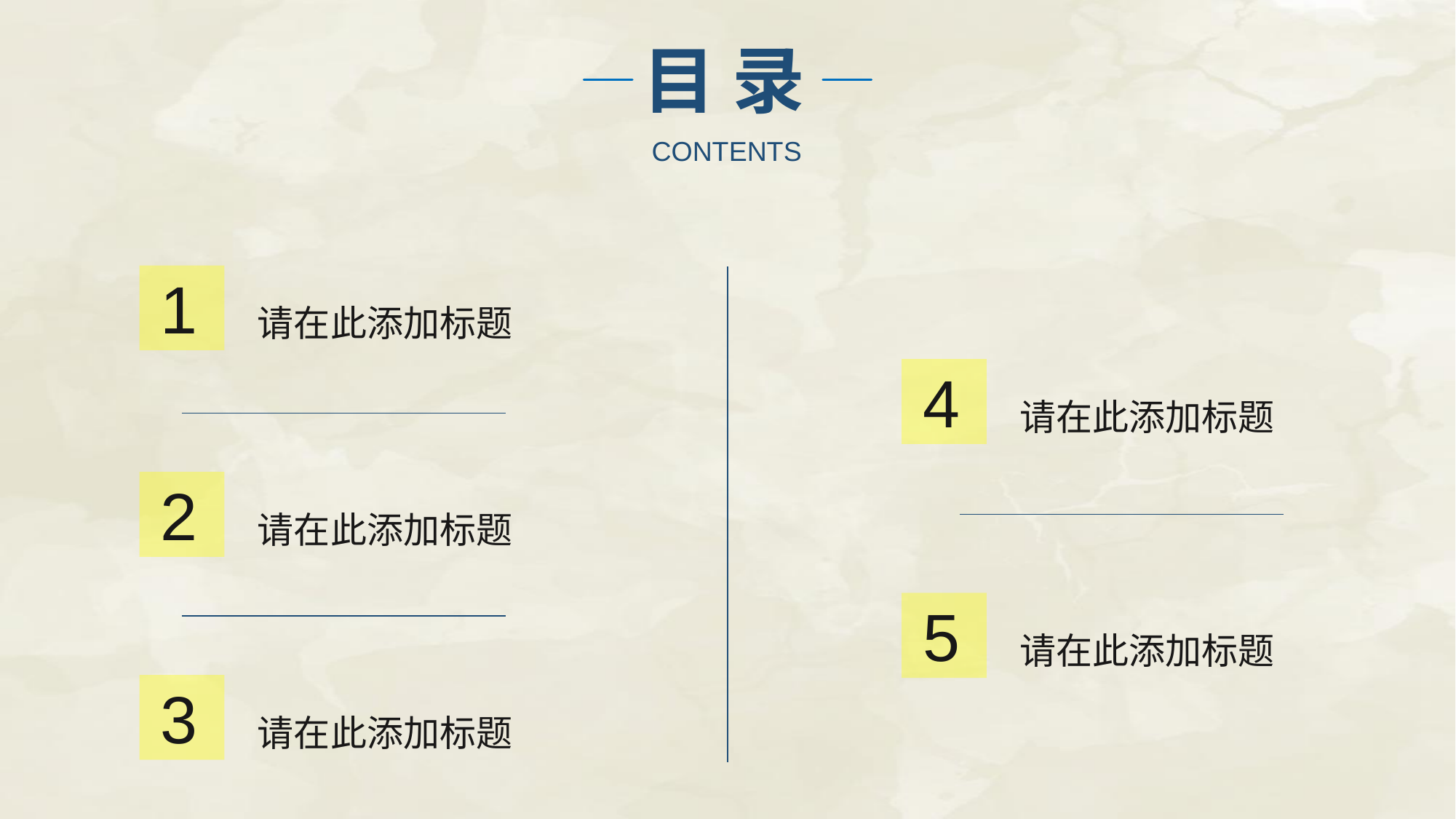

目 录
CONTENTS
1

请在此添加标题
4

请在此添加标题
2

请在此添加标题
5

请在此添加标题
3

请在此添加标题